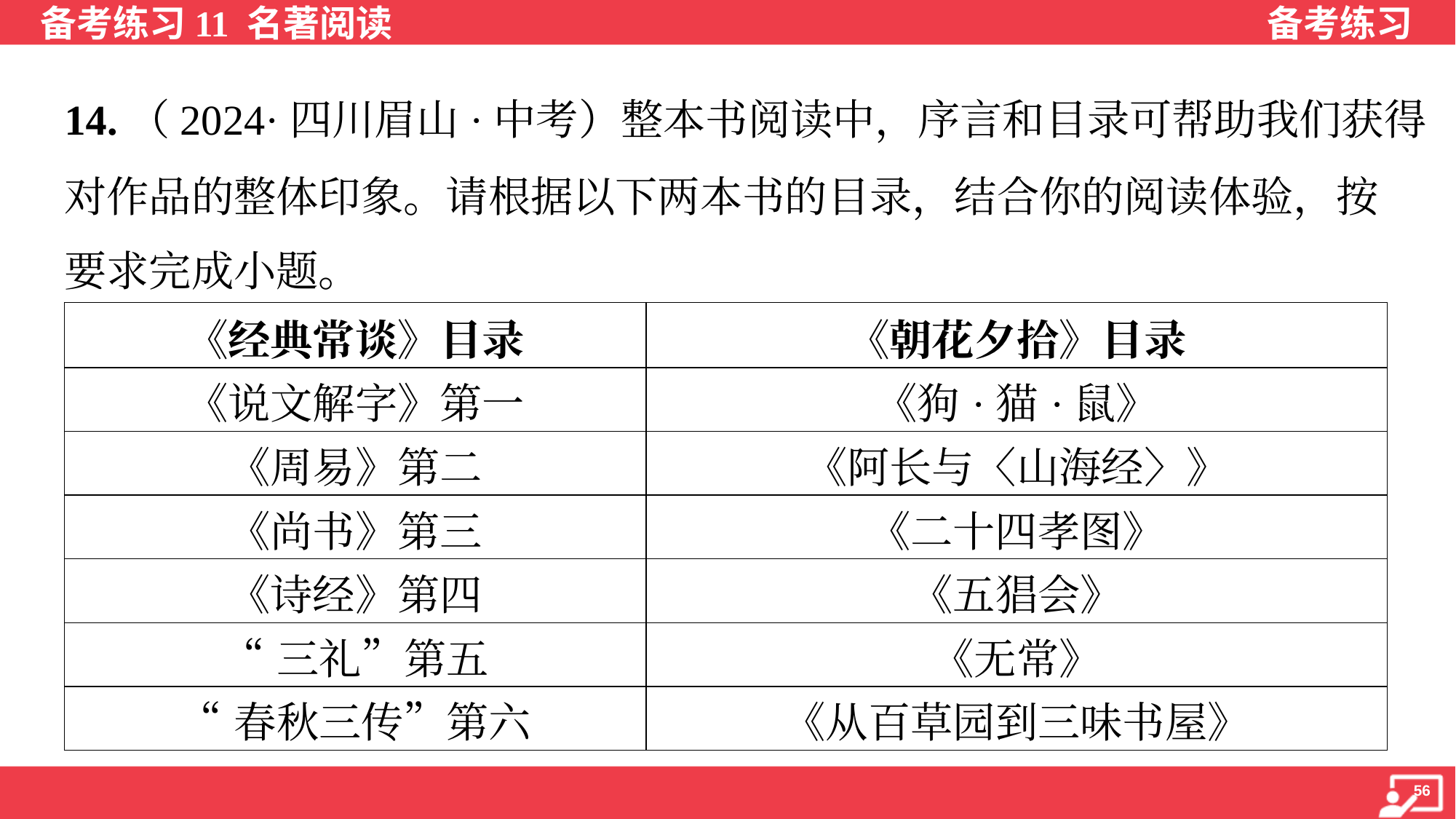

14.（2024·四川眉山·中考）整本书阅读中，序言和目录可帮助我们获得
对作品的整体印象。请根据以下两本书的目录，结合你的阅读体验，按
要求完成小题。
| 《经典常谈》目录 | 《朝花夕拾》目录 |
| --- | --- |
| 《说文解字》第一 | 《狗·猫·鼠》 |
| 《周易》第二 | 《阿长与〈山海经〉》 |
| 《尚书》第三 | 《二十四孝图》 |
| 《诗经》第四 | 《五猖会》 |
| “三礼”第五 | 《无常》 |
| “春秋三传”第六 | 《从百草园到三味书屋》 |